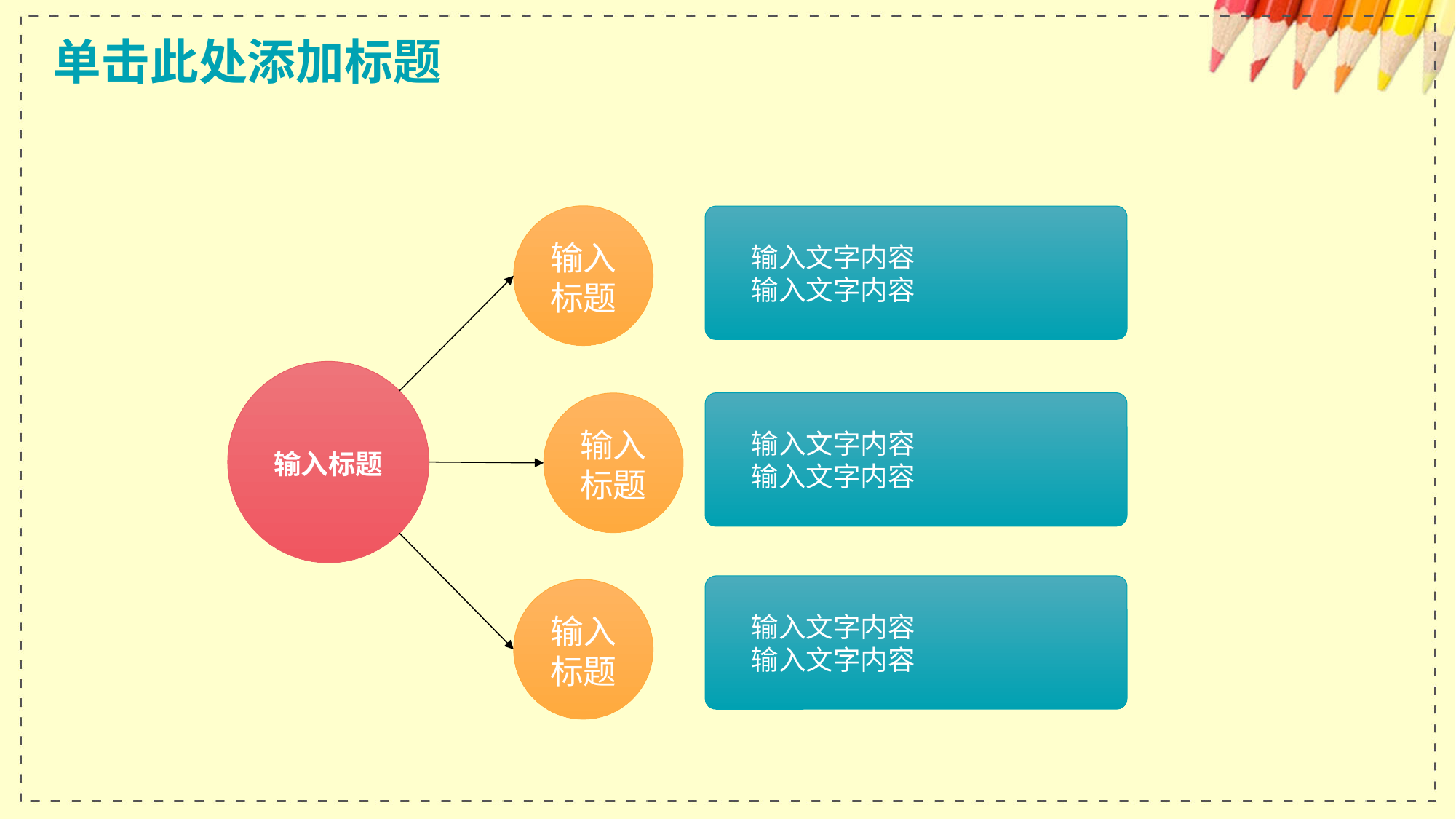

# 单击此处添加标题
输入标题
输入文字内容
输入文字内容
输入标题
输入文字内容
输入文字内容
输入标题
输入文字内容
输入文字内容
输入标题